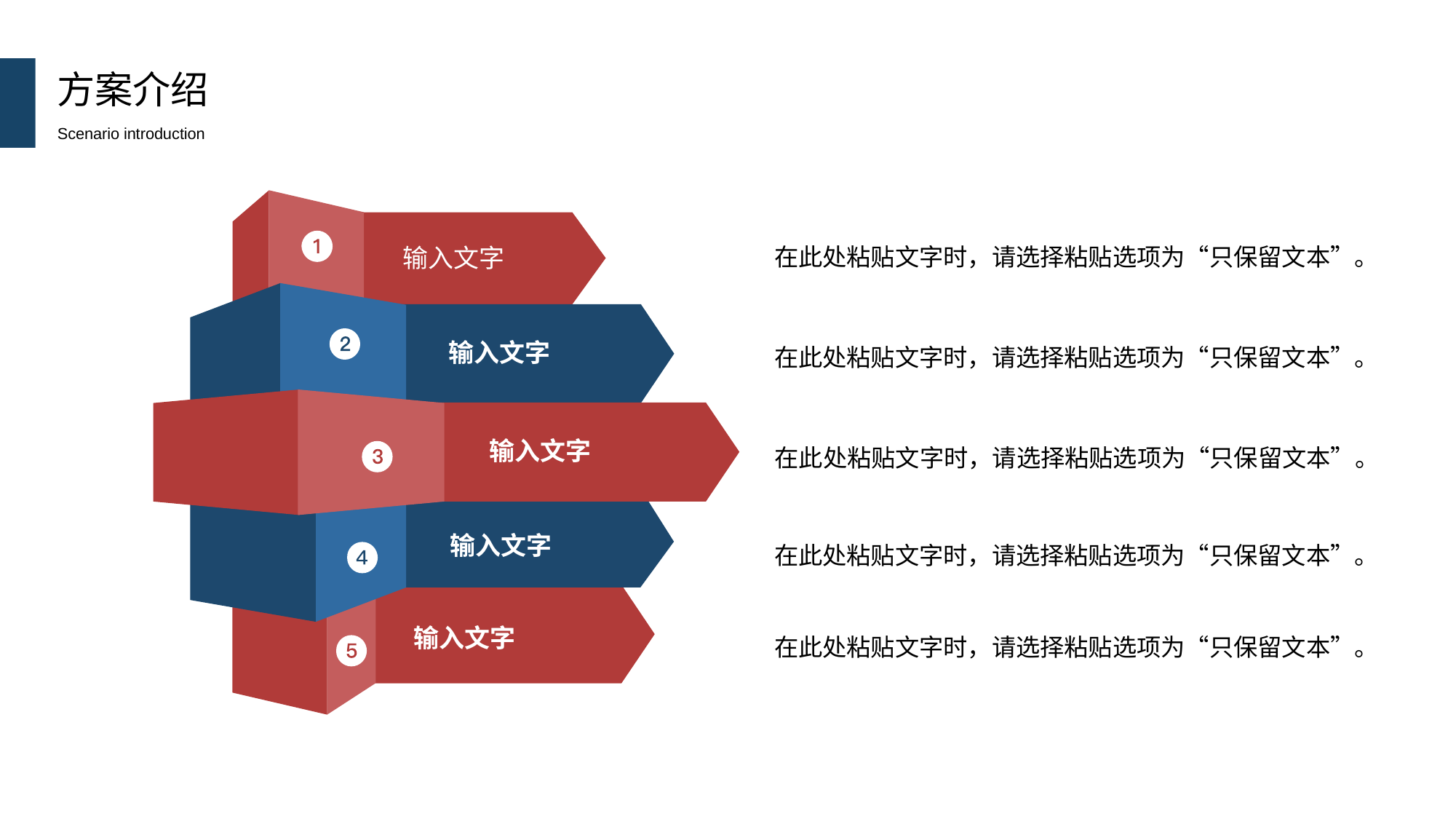

方案介绍
Scenario introduction

输入文字

输入文字

输入文字

输入文字

输入文字

在此处粘贴文字时，请选择粘贴选项为“只保留文本”。
在此处粘贴文字时，请选择粘贴选项为“只保留文本”。
在此处粘贴文字时，请选择粘贴选项为“只保留文本”。
在此处粘贴文字时，请选择粘贴选项为“只保留文本”。
在此处粘贴文字时，请选择粘贴选项为“只保留文本”。